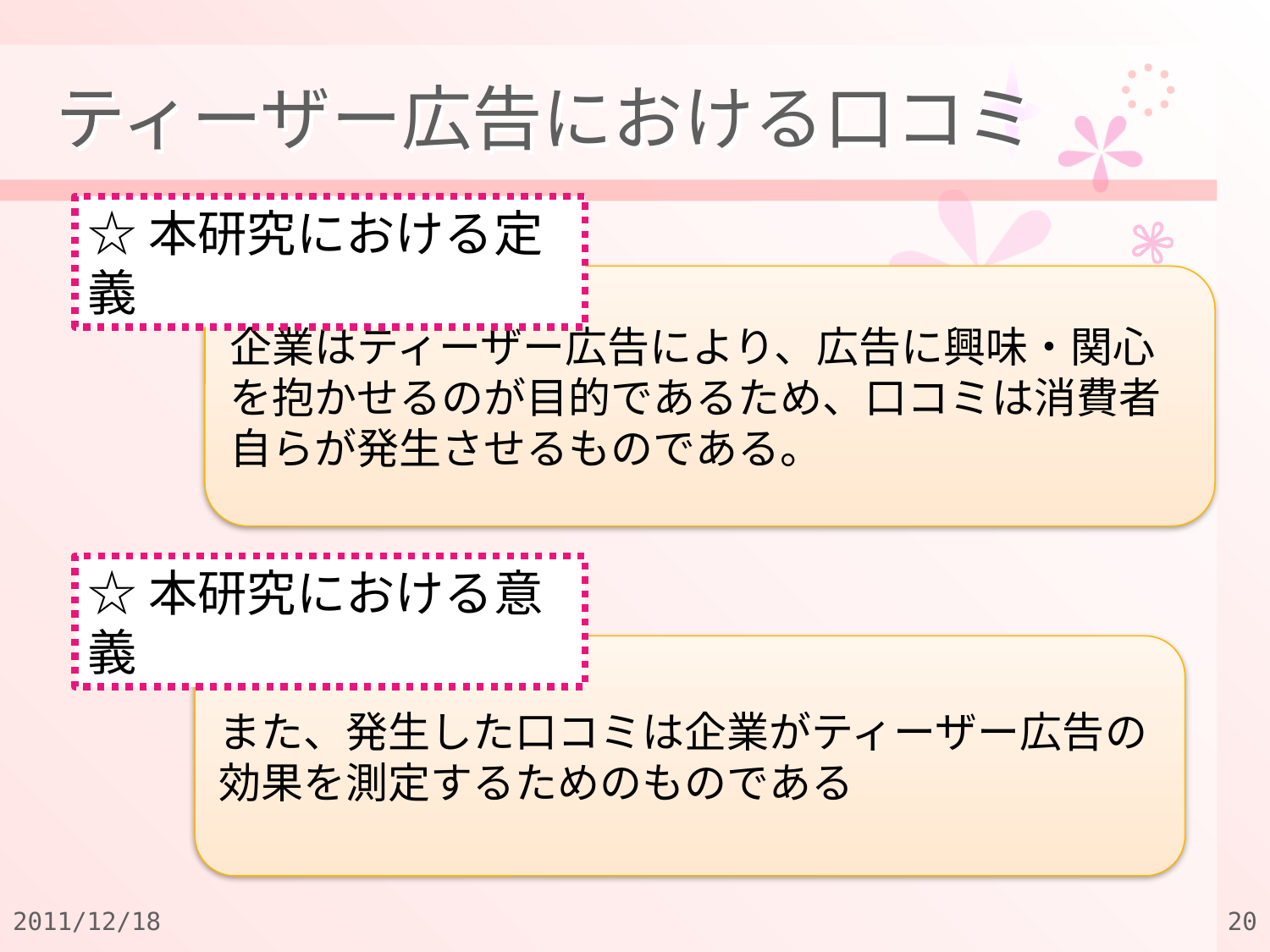

# ティーザー広告における口コミ
☆本研究における定義
企業はティーザー広告により、広告に興味・関心を抱かせるのが目的であるため、口コミは消費者自らが発生させるものである。
☆本研究における意義
また、発生した口コミは企業がティーザー広告の効果を測定するためのものである
2011/12/18
20